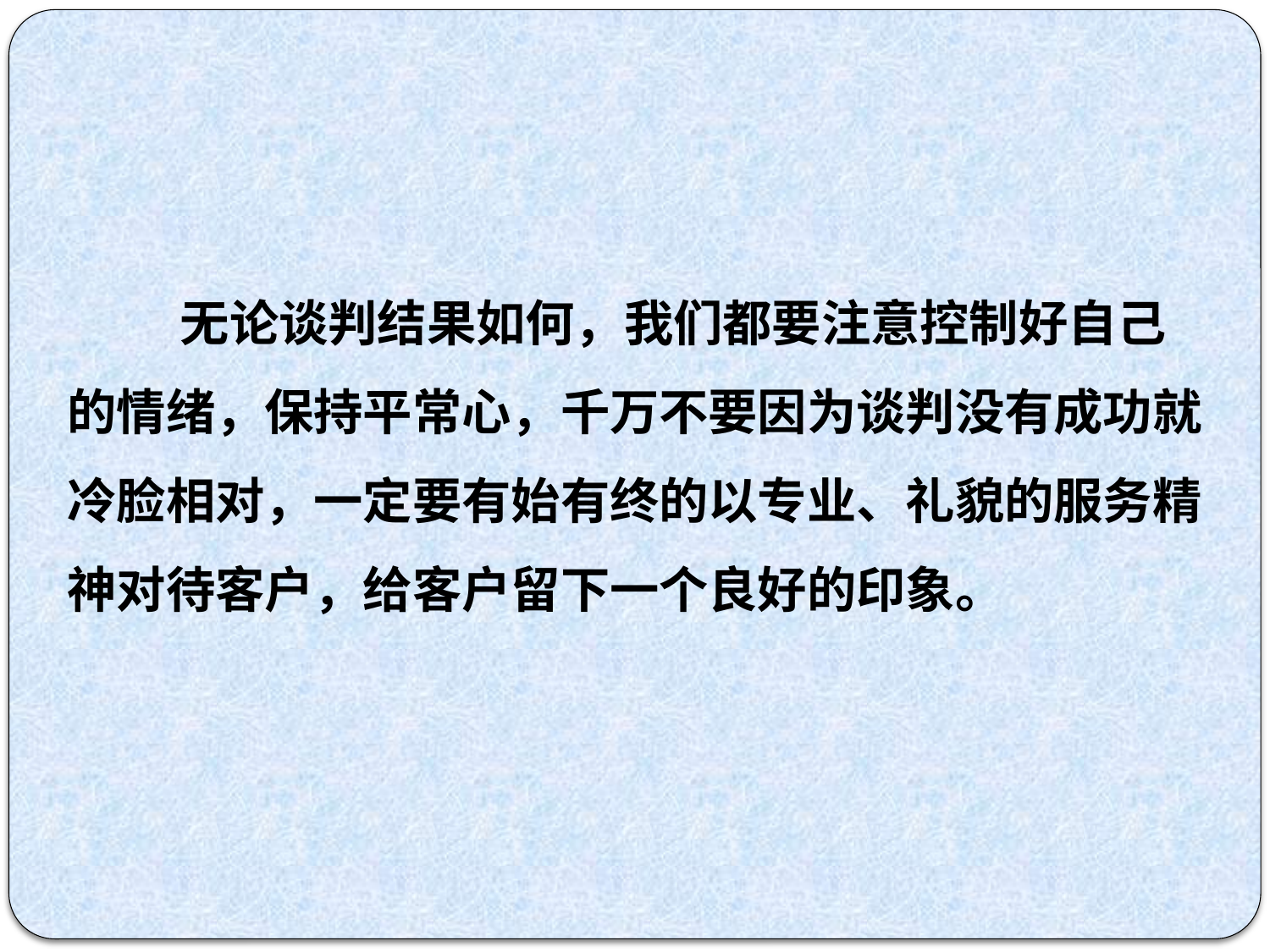

无论谈判结果如何，我们都要注意控制好自己的情绪，保持平常心，千万不要因为谈判没有成功就冷脸相对，一定要有始有终的以专业、礼貌的服务精神对待客户，给客户留下一个良好的印象。